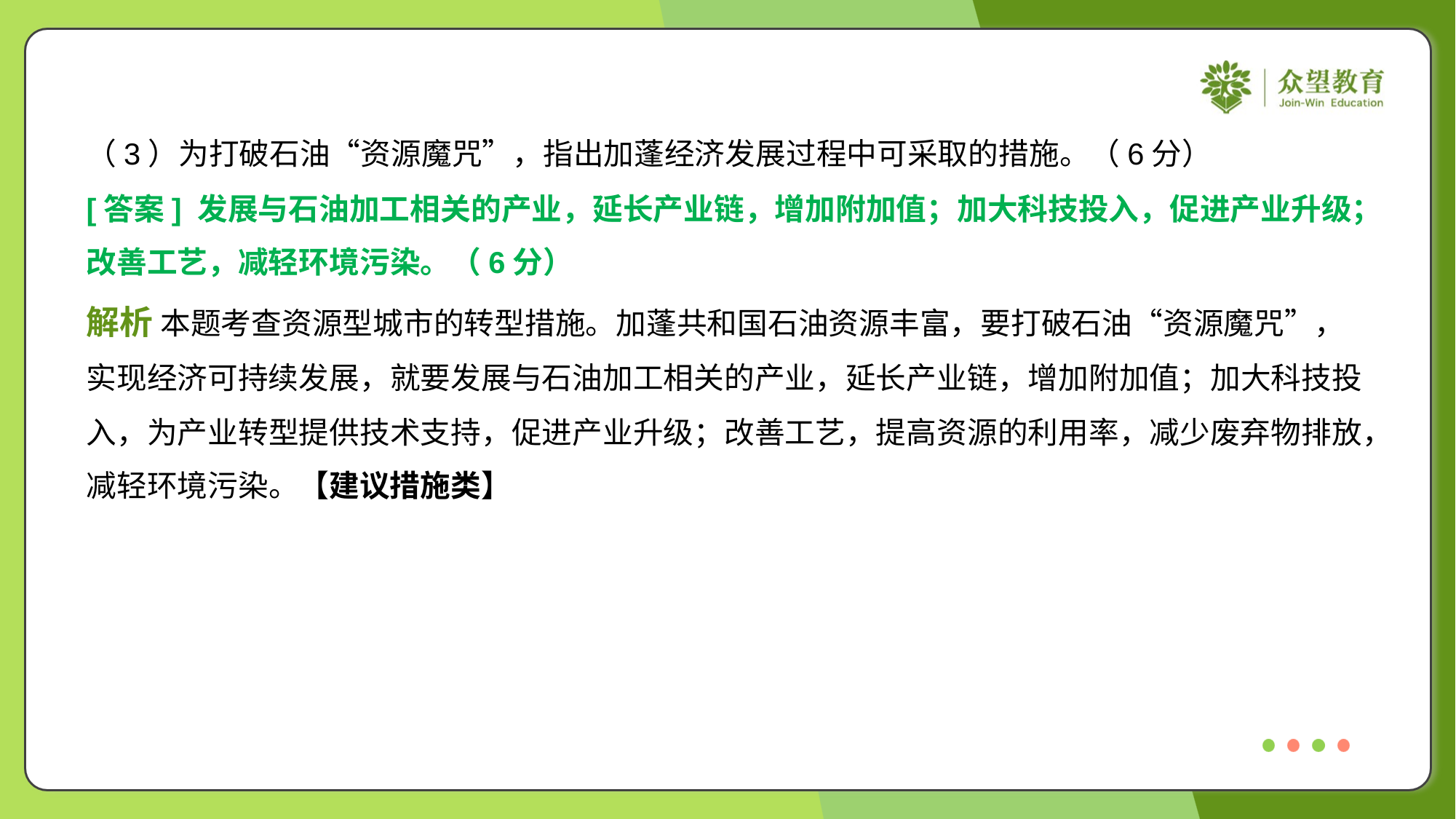

（3）为打破石油“资源魔咒”，指出加蓬经济发展过程中可采取的措施。（6分）
[答案] 发展与石油加工相关的产业，延长产业链，增加附加值；加大科技投入，促进产业升级；
改善工艺，减轻环境污染。（6分）
解析 本题考查资源型城市的转型措施。加蓬共和国石油资源丰富，要打破石油“资源魔咒”，
实现经济可持续发展，就要发展与石油加工相关的产业，延长产业链，增加附加值；加大科技投
入，为产业转型提供技术支持，促进产业升级；改善工艺，提高资源的利用率，减少废弃物排放，
减轻环境污染。【建议措施类】